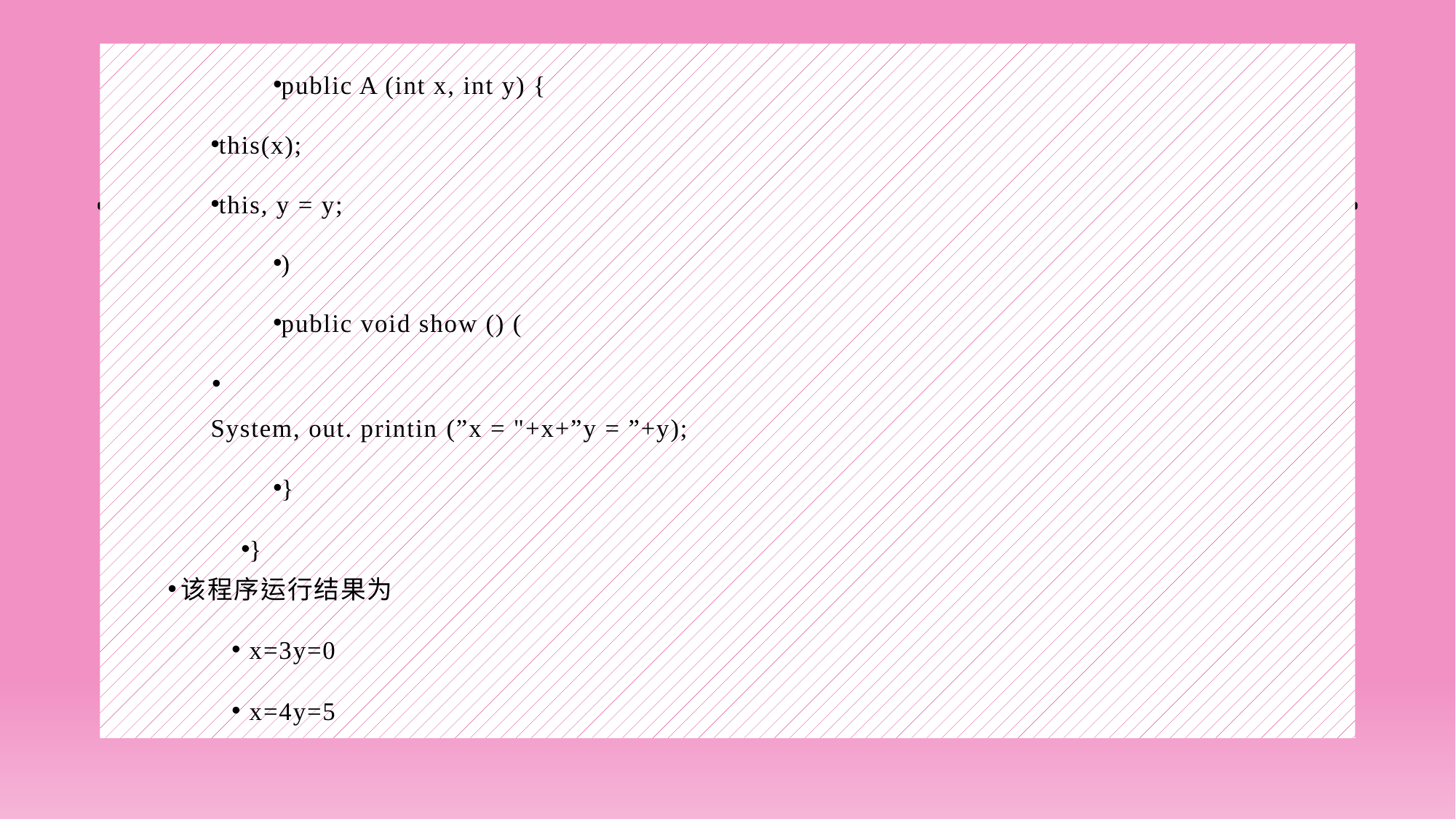

#
public A (int x, int y) {
this(x);
this, y = y;
)
public void show () (
System, out. printin (”x = "+x+”y = ”+y);
}
}
该程序运行结果为
x=3y=0
x=4y=5